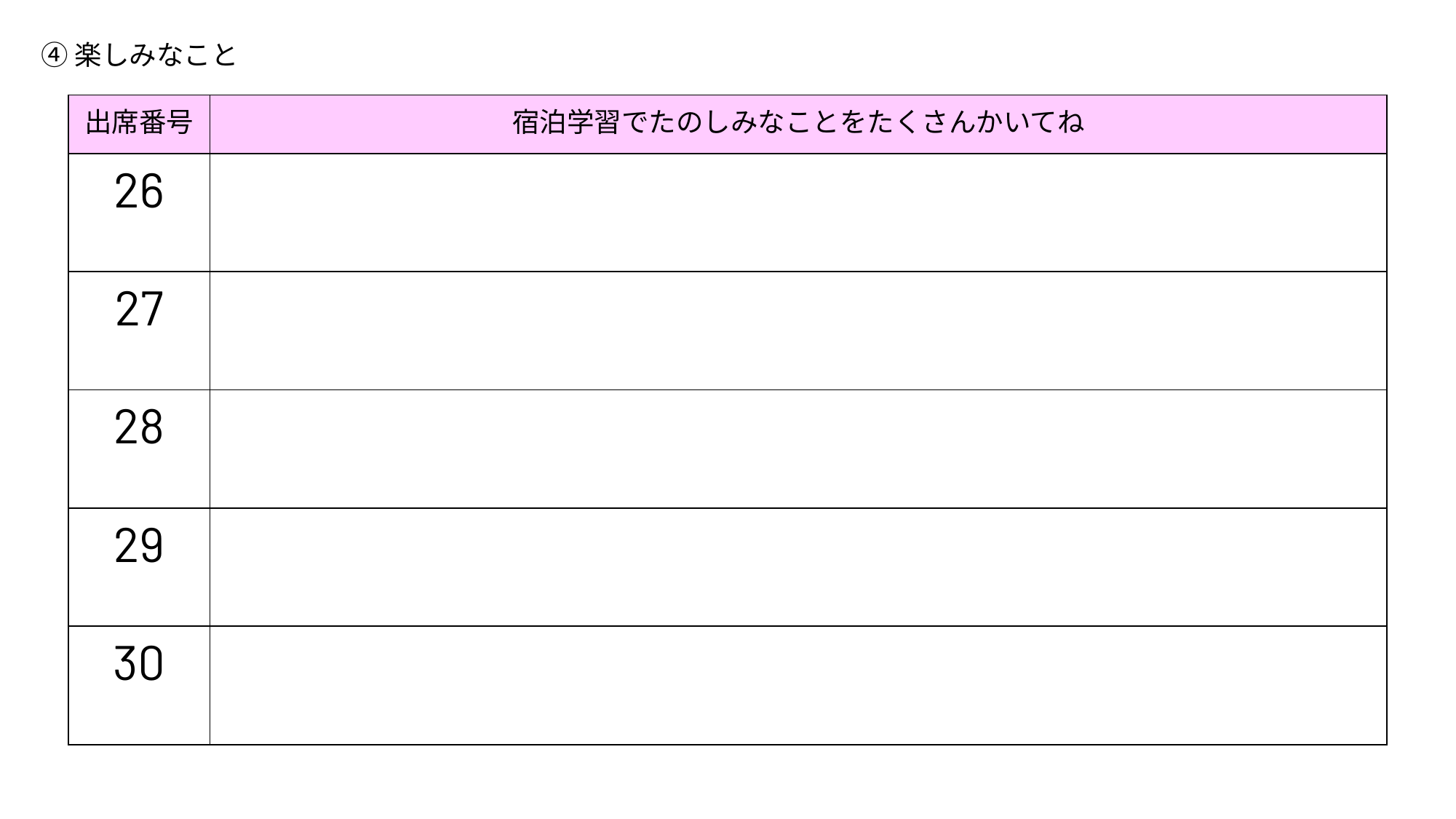

④楽しみなこと
| 出席番号 | 宿泊学習でたのしみなことをたくさんかいてね |
| --- | --- |
| 26 |  |
| 27 |  |
| 28 |  |
| 29 |  |
| 30 |  |